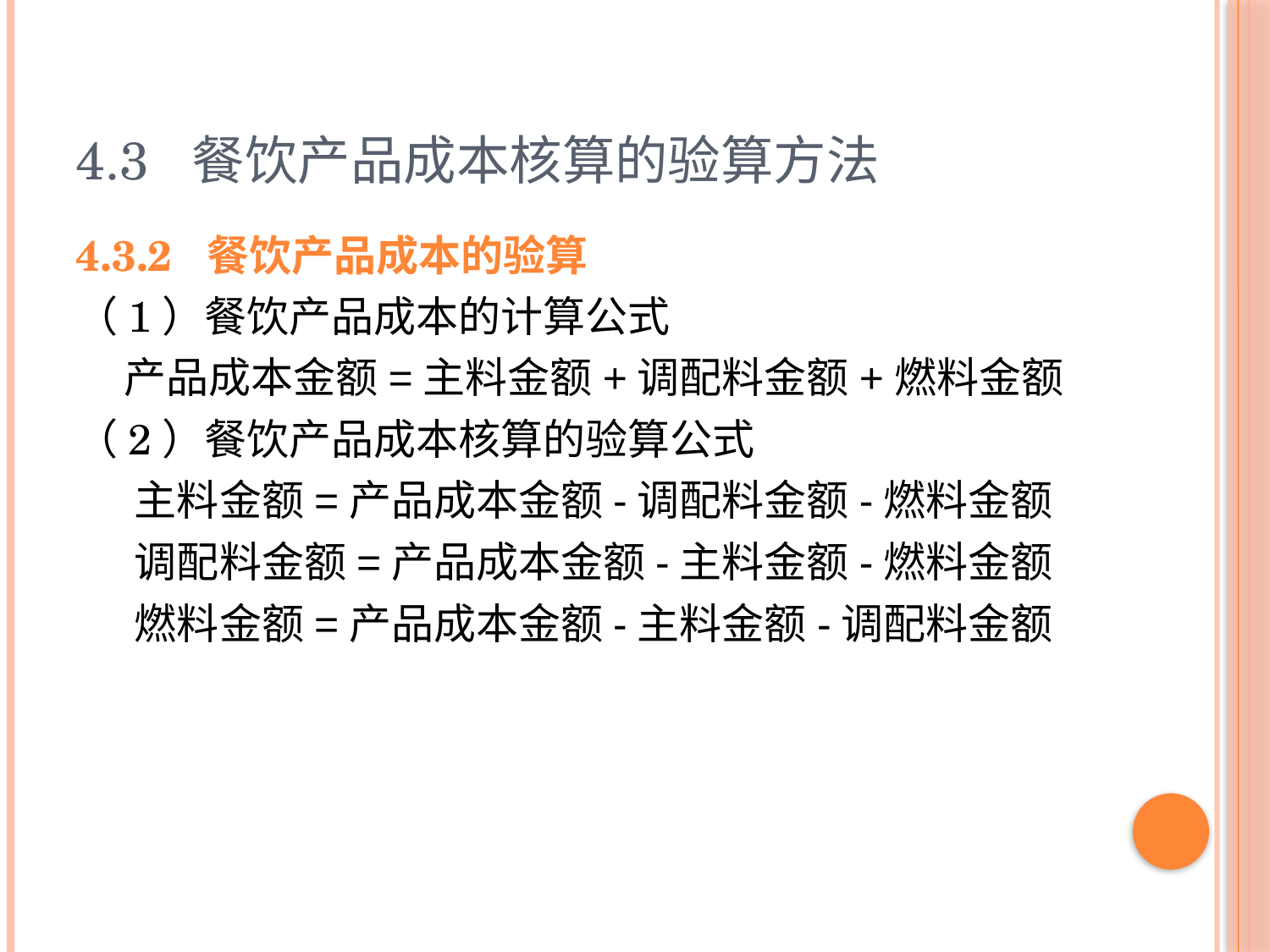

# 4.3  餐饮产品成本核算的验算方法
4.3.2  餐饮产品成本的验算
（1）餐饮产品成本的计算公式
产品成本金额=主料金额+调配料金额+燃料金额
（2）餐饮产品成本核算的验算公式
主料金额=产品成本金额-调配料金额-燃料金额
调配料金额=产品成本金额-主料金额-燃料金额
燃料金额=产品成本金额-主料金额-调配料金额